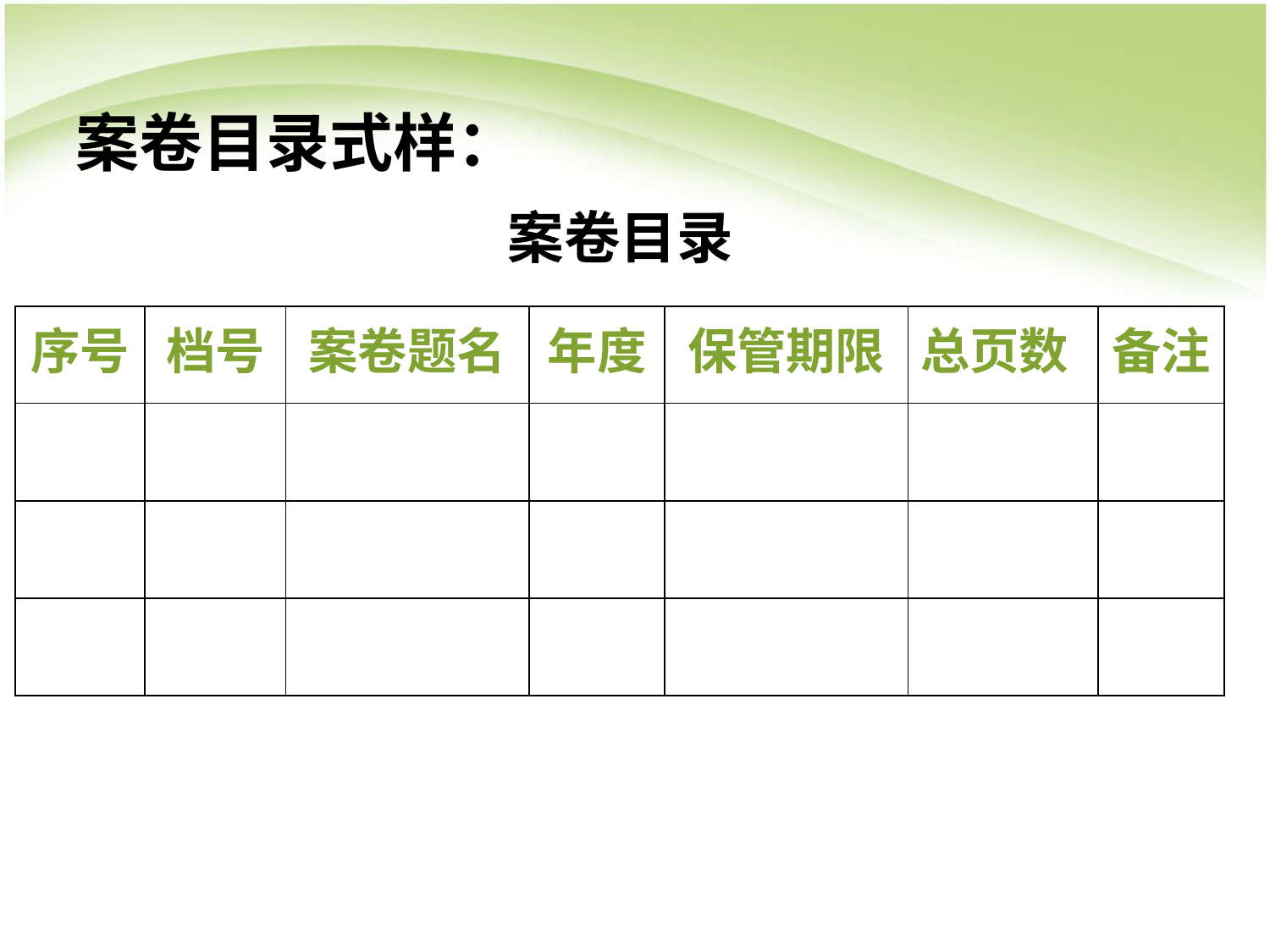

# 案卷目录式样：
案卷目录
| 序号 | 档号 | 案卷题名 | 年度 | 保管期限 | 总页数 | 备注 |
| --- | --- | --- | --- | --- | --- | --- |
|  |  |  |  |  |  |  |
|  |  |  |  |  |  |  |
|  |  |  |  |  |  |  |